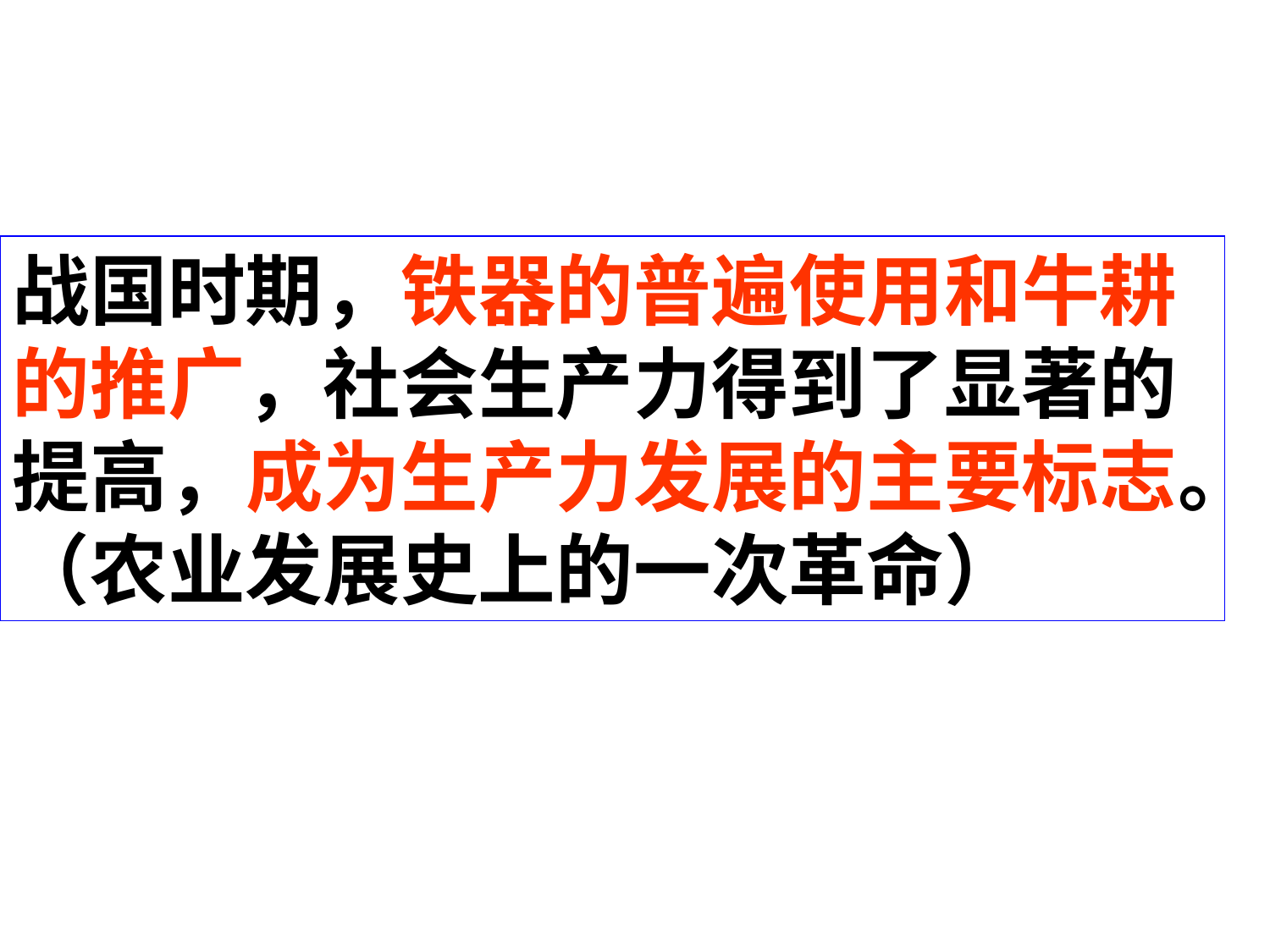

战国时期，铁器的普遍使用和牛耕的推广，社会生产力得到了显著的提高，成为生产力发展的主要标志。（农业发展史上的一次革命）